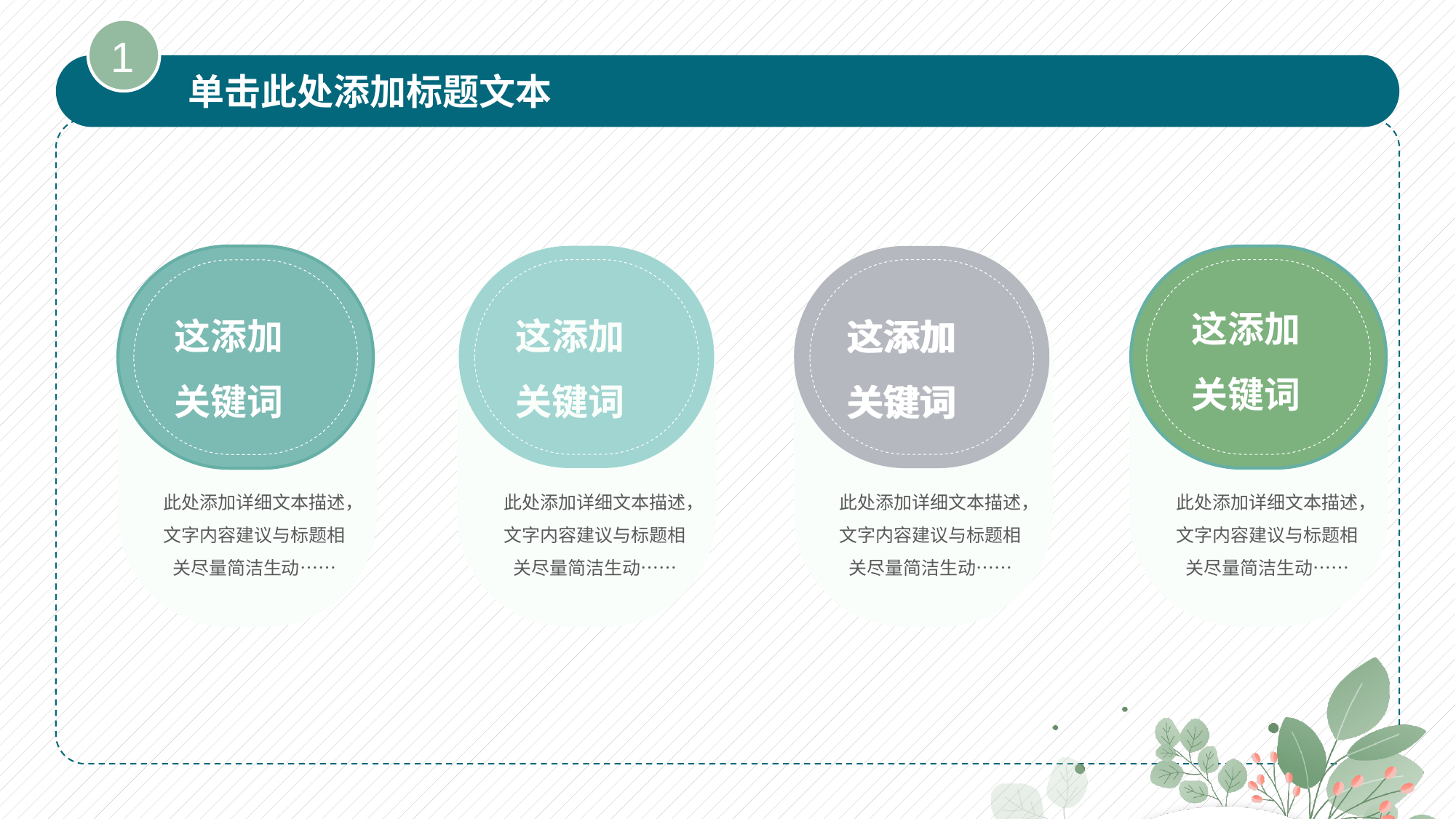

1
单击此处添加标题文本

这添加
关键词
这添加
关键词
此处添加详细文本描述，文字内容建议与标题相关尽量简洁生动……

这添加
关键词
此处添加详细文本描述，文字内容建议与标题相关尽量简洁生动……

这添加
关键词
此处添加详细文本描述，文字内容建议与标题相关尽量简洁生动……

这添加
关键词
这添加
关键词
此处添加详细文本描述，文字内容建议与标题相关尽量简洁生动……